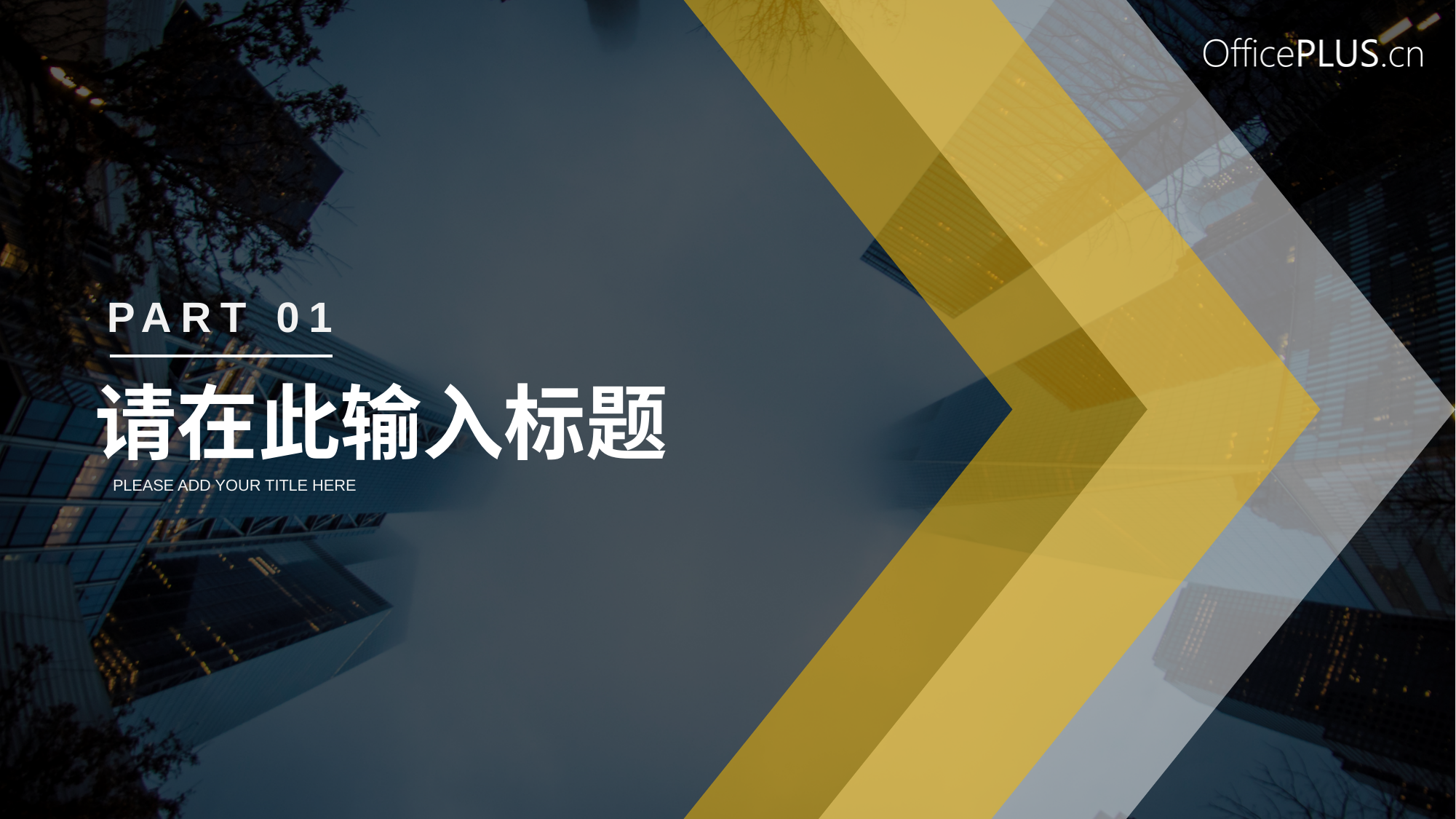

PART 01
请在此输入标题
PLEASE ADD YOUR TITLE HERE